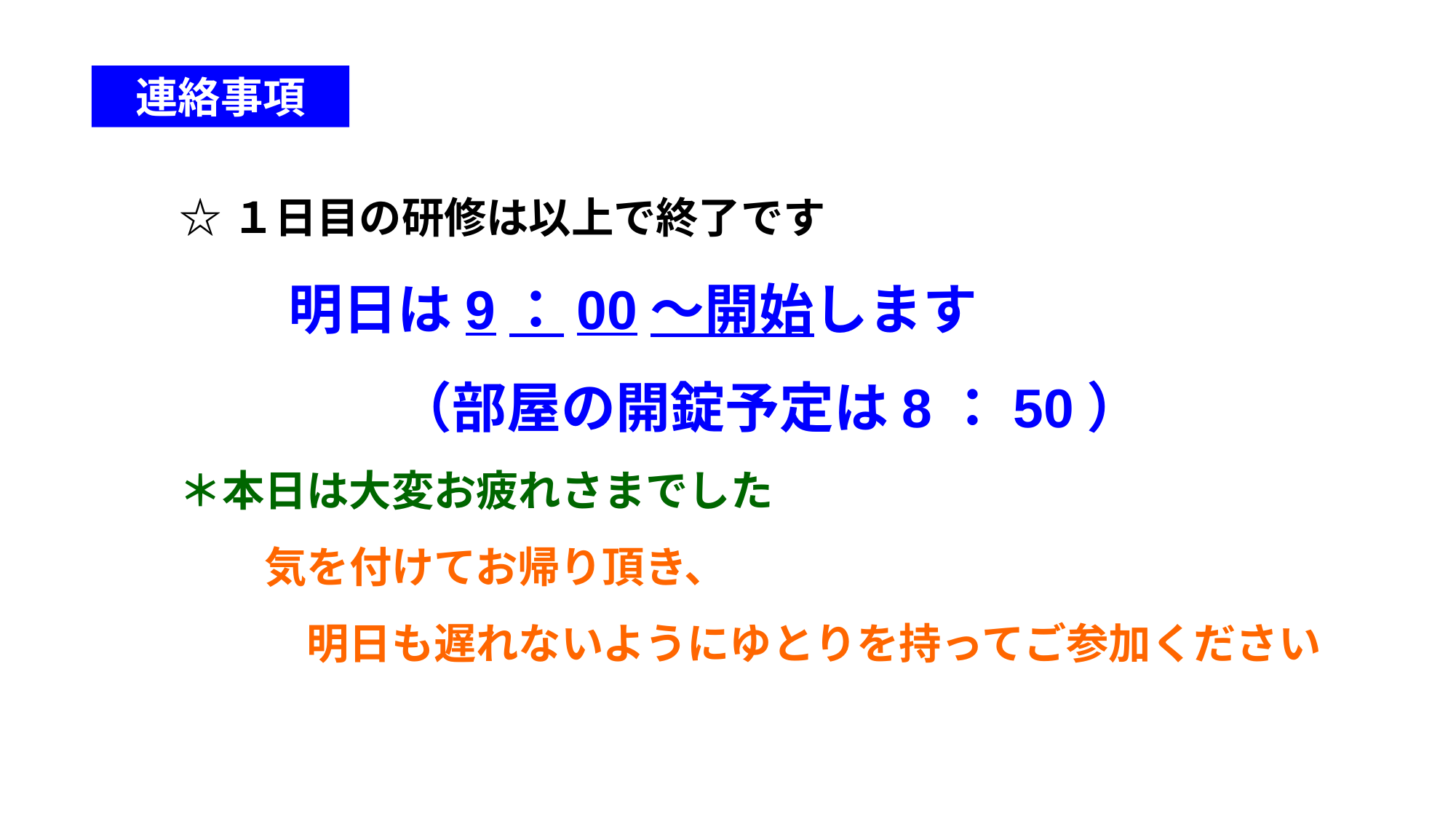

連絡事項
☆１日目の研修は以上で終了です
　　明日は9：00～開始します
　　　　（部屋の開錠予定は8：50）
＊本日は大変お疲れさまでした
　　気を付けてお帰り頂き、
　　　明日も遅れないようにゆとりを持ってご参加ください